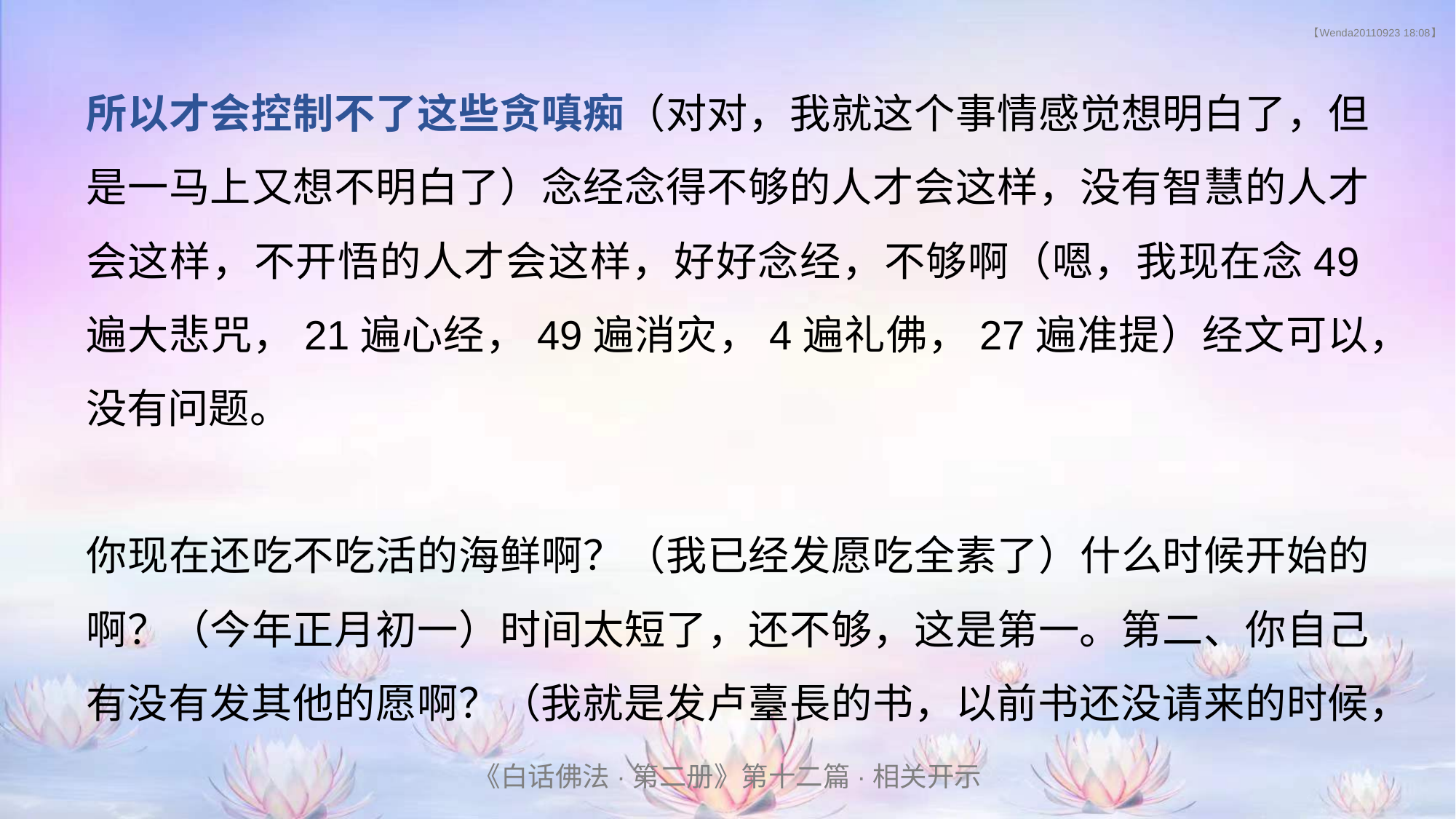

# 【Wenda20110923 18:08】
所以才会控制不了这些贪嗔痴（对对，我就这个事情感觉想明白了，但是一马上又想不明白了）念经念得不够的人才会这样，没有智慧的人才会这样，不开悟的人才会这样，好好念经，不够啊（嗯，我现在念49遍大悲咒，21遍心经，49遍消灾，4遍礼佛，27遍准提）经文可以，没有问题。

你现在还吃不吃活的海鲜啊？（我已经发愿吃全素了）什么时候开始的啊？（今年正月初一）时间太短了，还不够，这是第一。第二、你自己有没有发其他的愿啊？（我就是发卢臺長的书，以前书还没请来的时候，
《白话佛法·第二册》第十二篇·相关开示